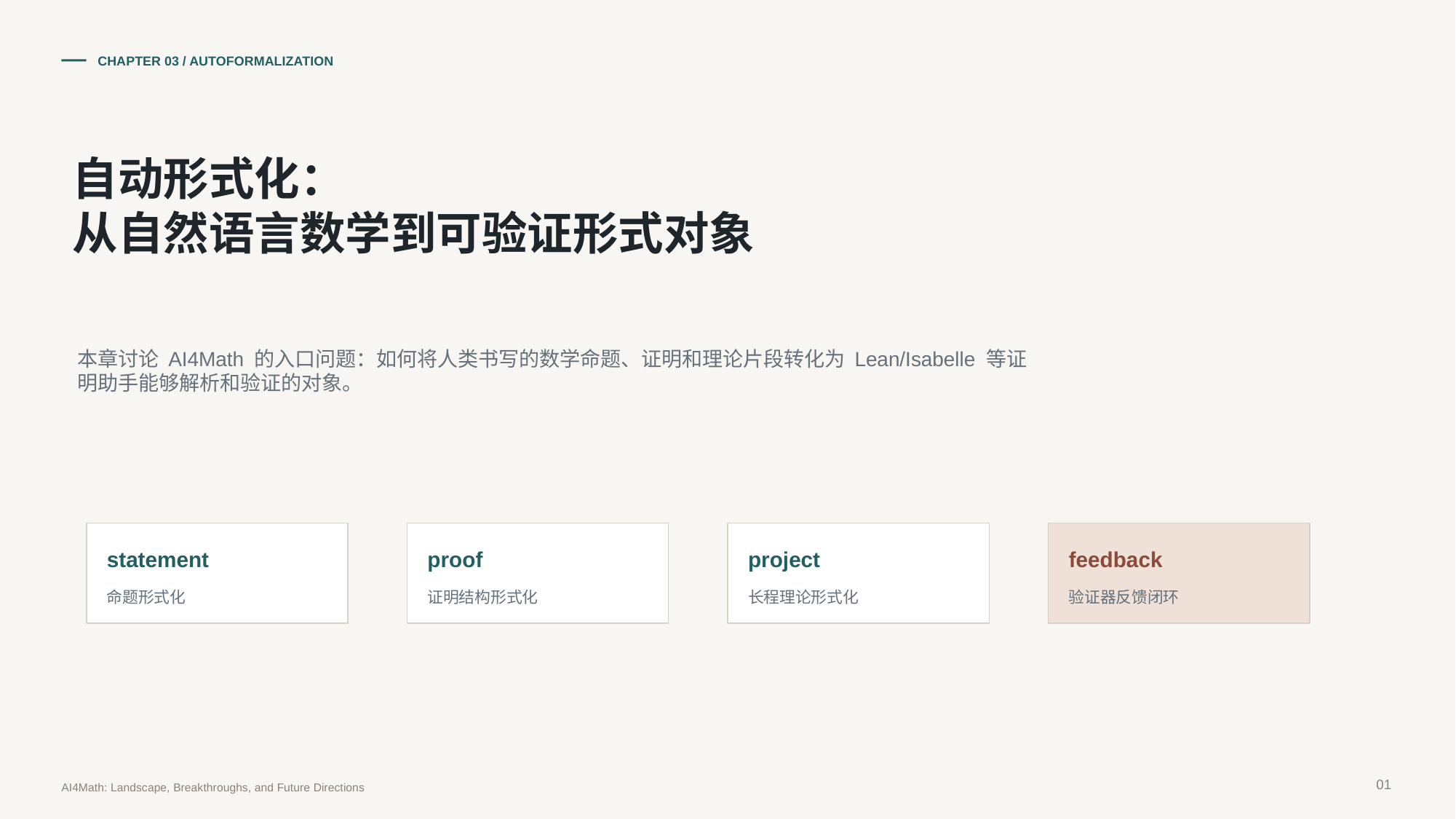

CHAPTER 03 / AUTOFORMALIZATION

自动形式化：
从自然语言数学到可验证形式对象
本章讨论 AI4Math 的入口问题：如何将人类书写的数学命题、证明和理论片段转化为 Lean/Isabelle 等证明助手能够解析和验证的对象。

statement
proof
project
feedback
命题形式化
证明结构形式化
长程理论形式化
验证器反馈闭环
01
AI4Math: Landscape, Breakthroughs, and Future Directions